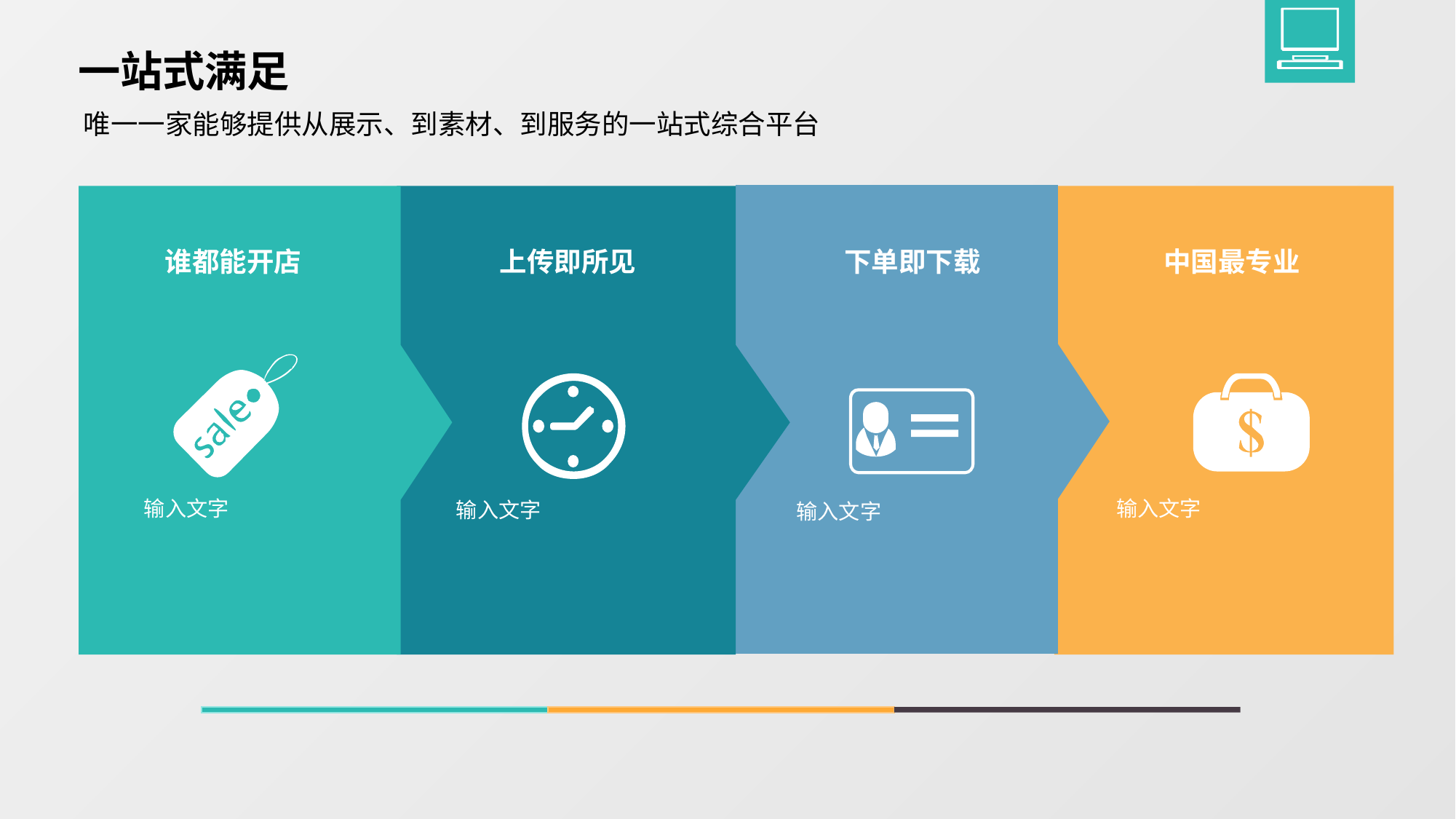

一站式满足
唯一一家能够提供从展示、到素材、到服务的一站式综合平台

谁都能开店
上传即所见
下单即下载
中国最专业

输入文字
输入文字
输入文字
输入文字